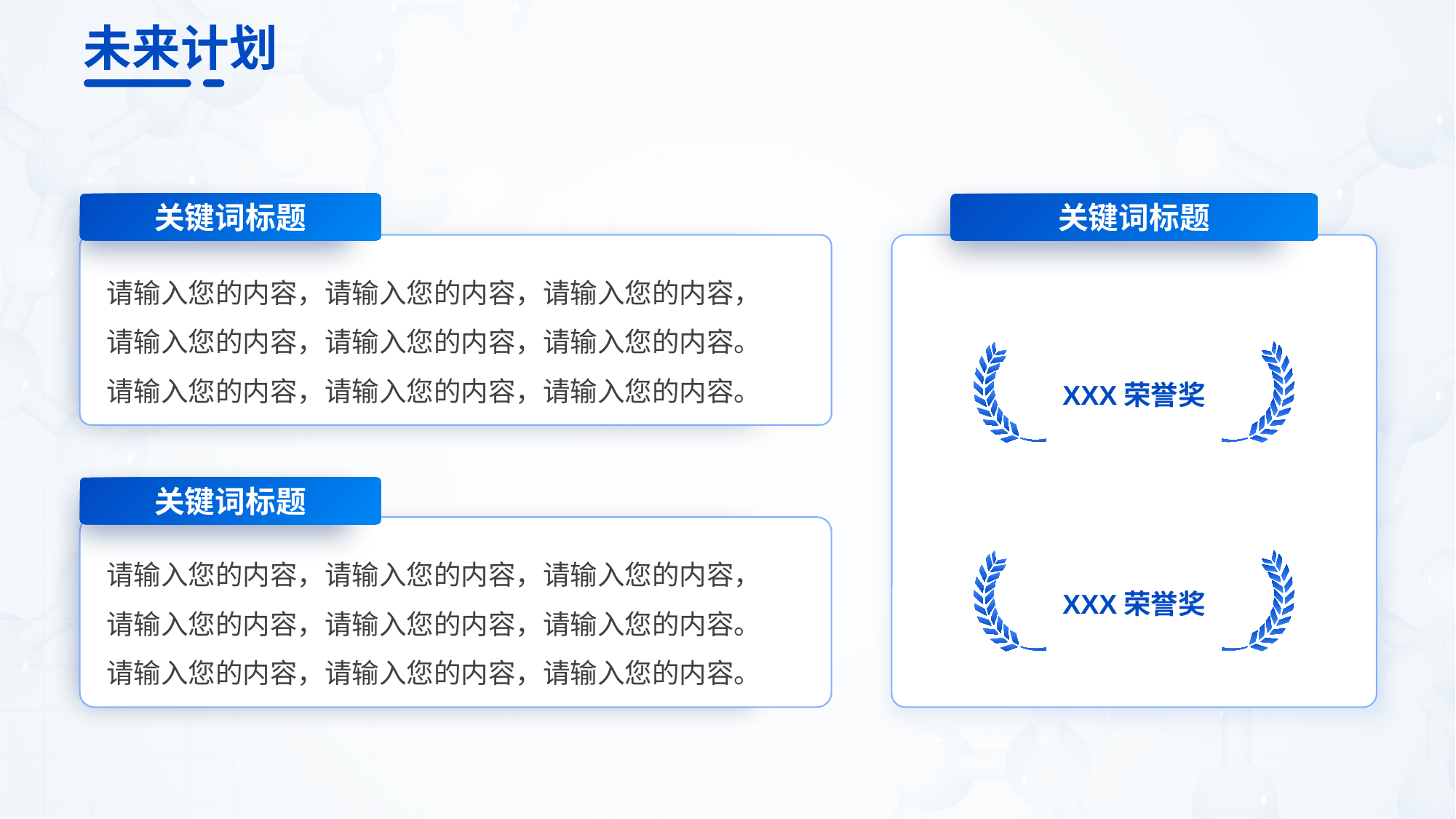

未来计划
关键词标题
关键词标题

请输入您的内容，请输入您的内容，请输入您的内容，请输入您的内容，请输入您的内容，请输入您的内容。请输入您的内容，请输入您的内容，请输入您的内容。

XXX荣誉奖
关键词标题

请输入您的内容，请输入您的内容，请输入您的内容，请输入您的内容，请输入您的内容，请输入您的内容。请输入您的内容，请输入您的内容，请输入您的内容。

XXX荣誉奖